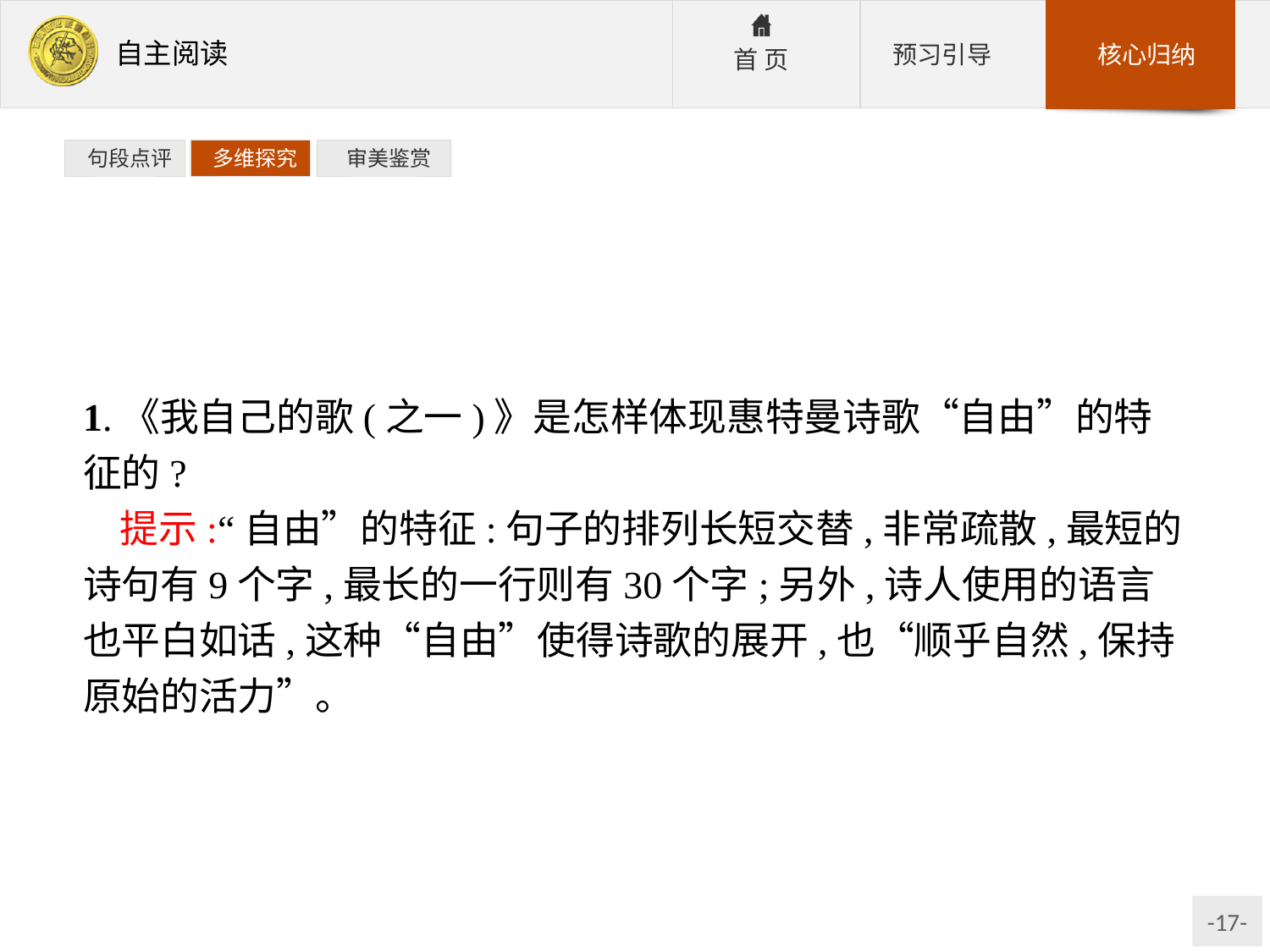

句段点评
 多维探究
 审美鉴赏
1.《我自己的歌(之一)》是怎样体现惠特曼诗歌“自由”的特征的?
提示:“自由”的特征:句子的排列长短交替,非常疏散,最短的诗句有9个字,最长的一行则有30个字;另外,诗人使用的语言也平白如话,这种“自由”使得诗歌的展开,也“顺乎自然,保持原始的活力”。